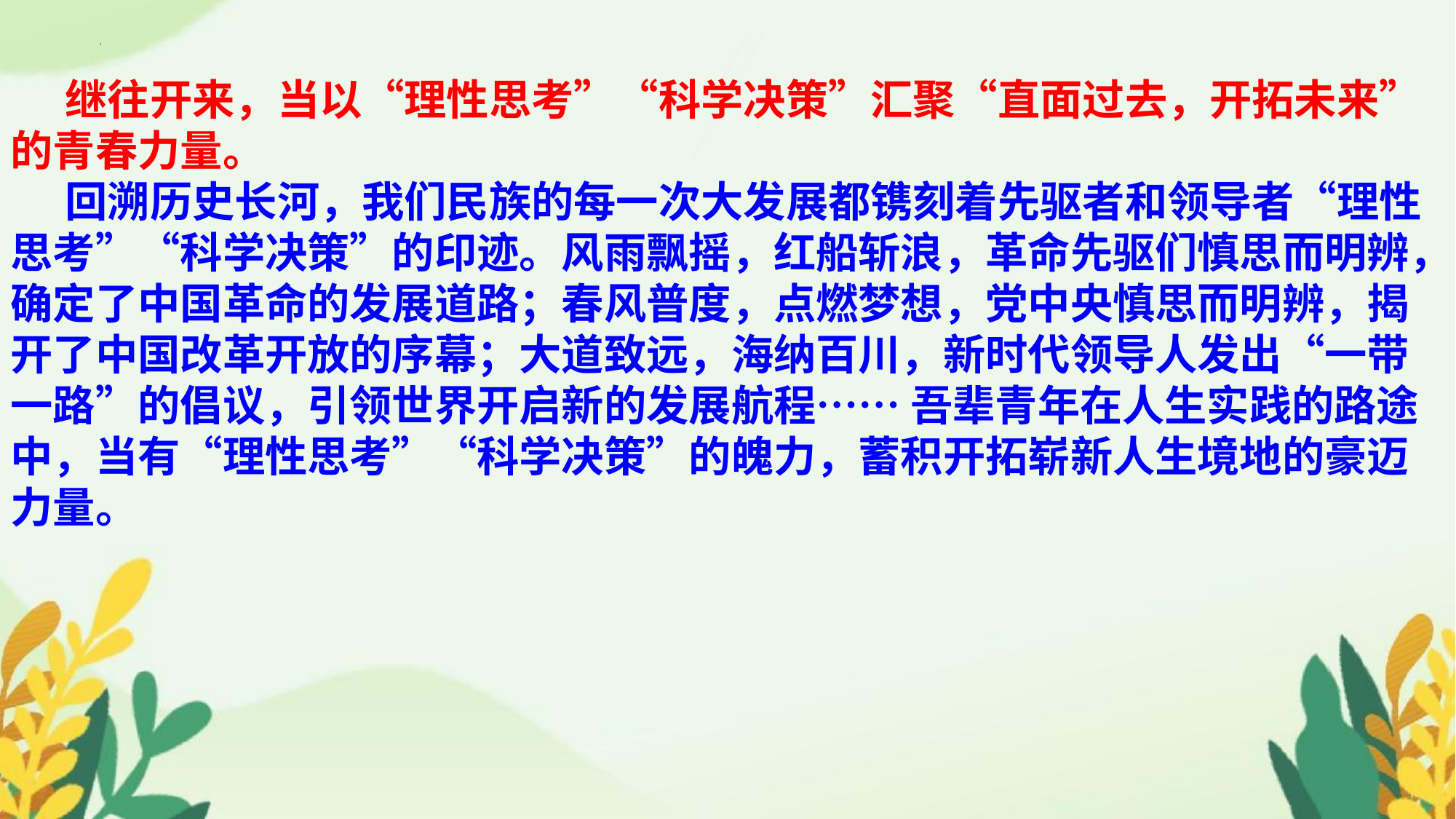

继往开来，当以“理性思考”“科学决策”汇聚“直面过去，开拓未来”的青春力量。
回溯历史长河，我们民族的每一次大发展都镌刻着先驱者和领导者“理性思考”“科学决策”的印迹。风雨飘摇，红船斩浪，革命先驱们慎思而明辨，确定了中国革命的发展道路；春风普度，点燃梦想，党中央慎思而明辨，揭开了中国改革开放的序幕；大道致远，海纳百川，新时代领导人发出“一带一路”的倡议，引领世界开启新的发展航程…… 吾辈青年在人生实践的路途中，当有“理性思考”“科学决策”的魄力，蓄积开拓崭新人生境地的豪迈力量。